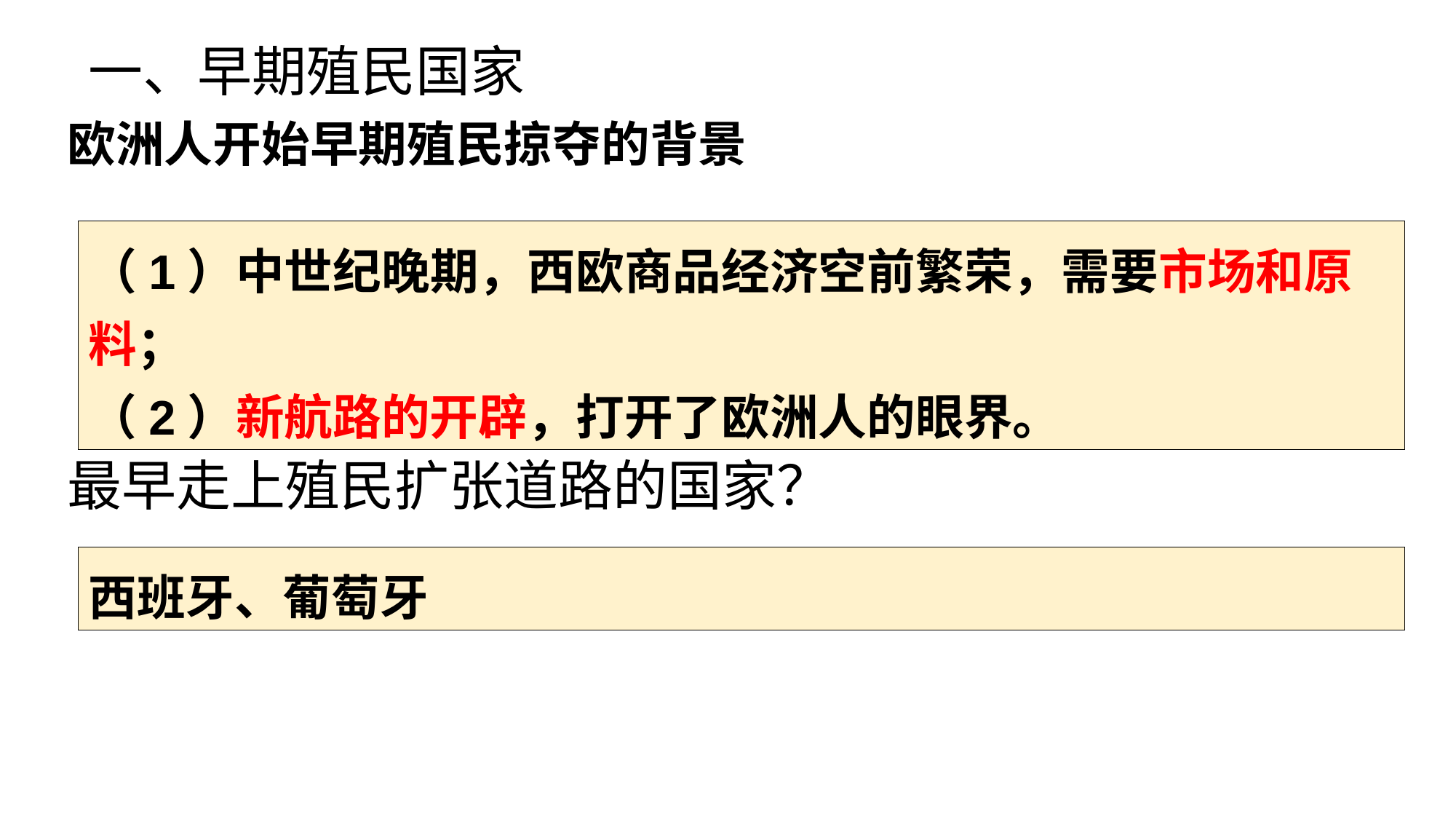

一、早期殖民国家
欧洲人开始早期殖民掠夺的背景
（1）中世纪晚期，西欧商品经济空前繁荣，需要市场和原料；
（2）新航路的开辟，打开了欧洲人的眼界。
最早走上殖民扩张道路的国家？
西班牙、葡萄牙